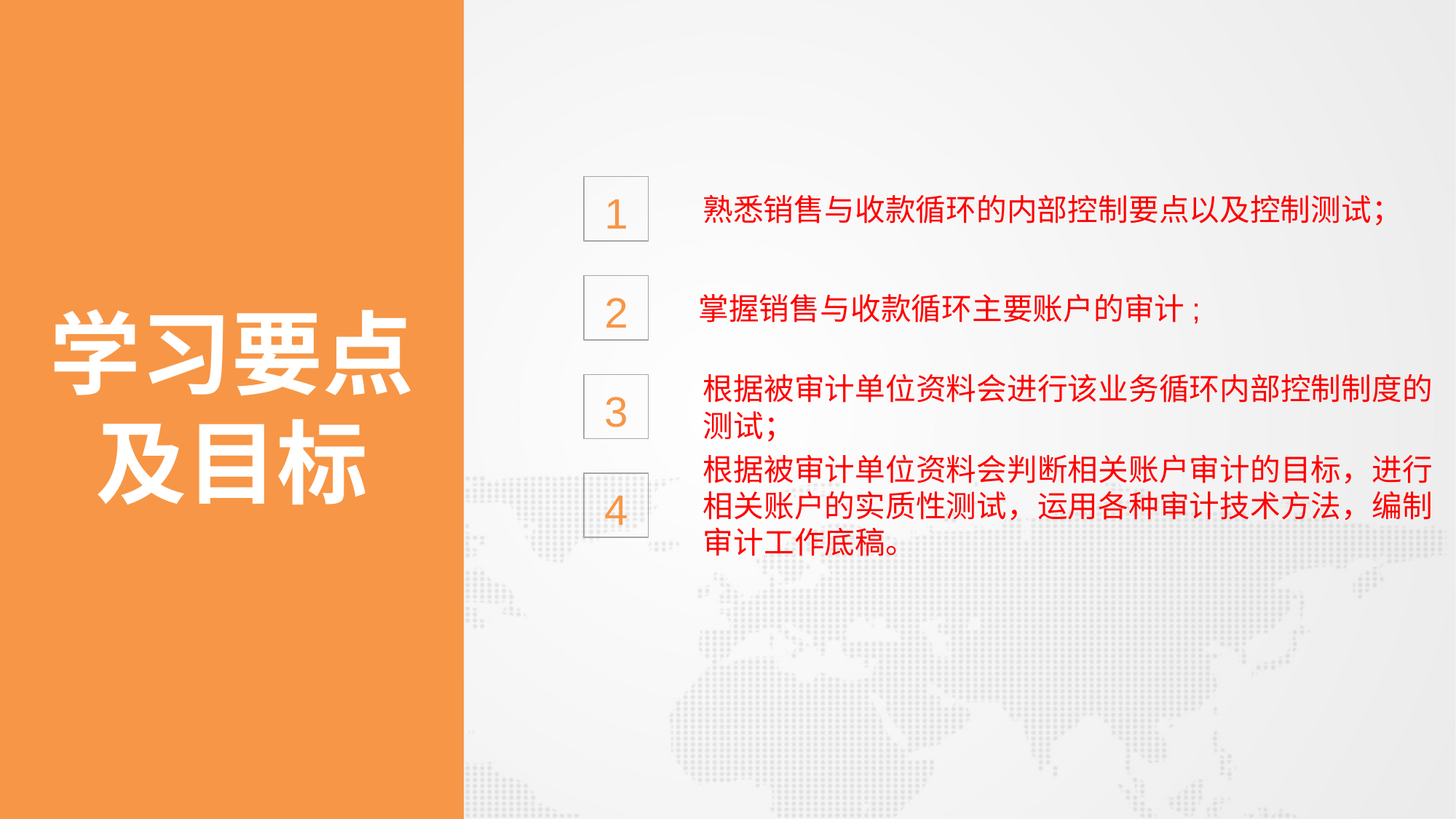

1
熟悉销售与收款循环的内部控制要点以及控制测试；

2
掌握销售与收款循环主要账户的审计;
学习要点
及目标
根据被审计单位资料会进行该业务循环内部控制制度的
测试；

3
根据被审计单位资料会判断相关账户审计的目标，进行
相关账户的实质性测试，运用各种审计技术方法，编制
审计工作底稿。

4